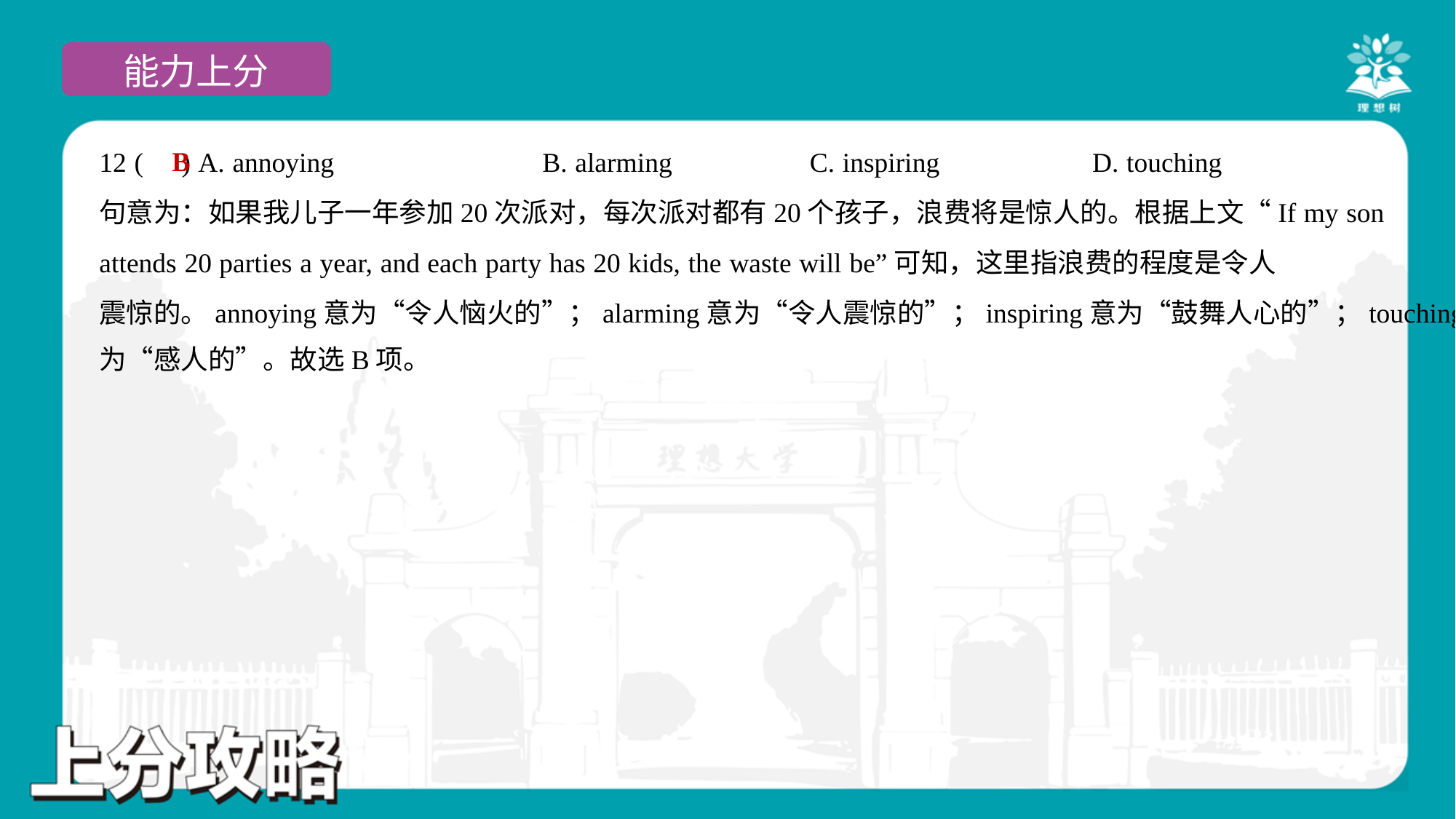

B
12 (     ) A. annoying	B. alarming	C. inspiring	D. touching
句意为：如果我儿子一年参加20次派对，每次派对都有20个孩子，浪费将是惊人的。根据上文“If my son
attends 20 parties a year, and each party has 20 kids, the waste will be”可知，这里指浪费的程度是令人
震惊的。annoying意为“令人恼火的”；alarming意为“令人震惊的”；inspiring意为“鼓舞人心的”；touching意
为“感人的”。故选B项。